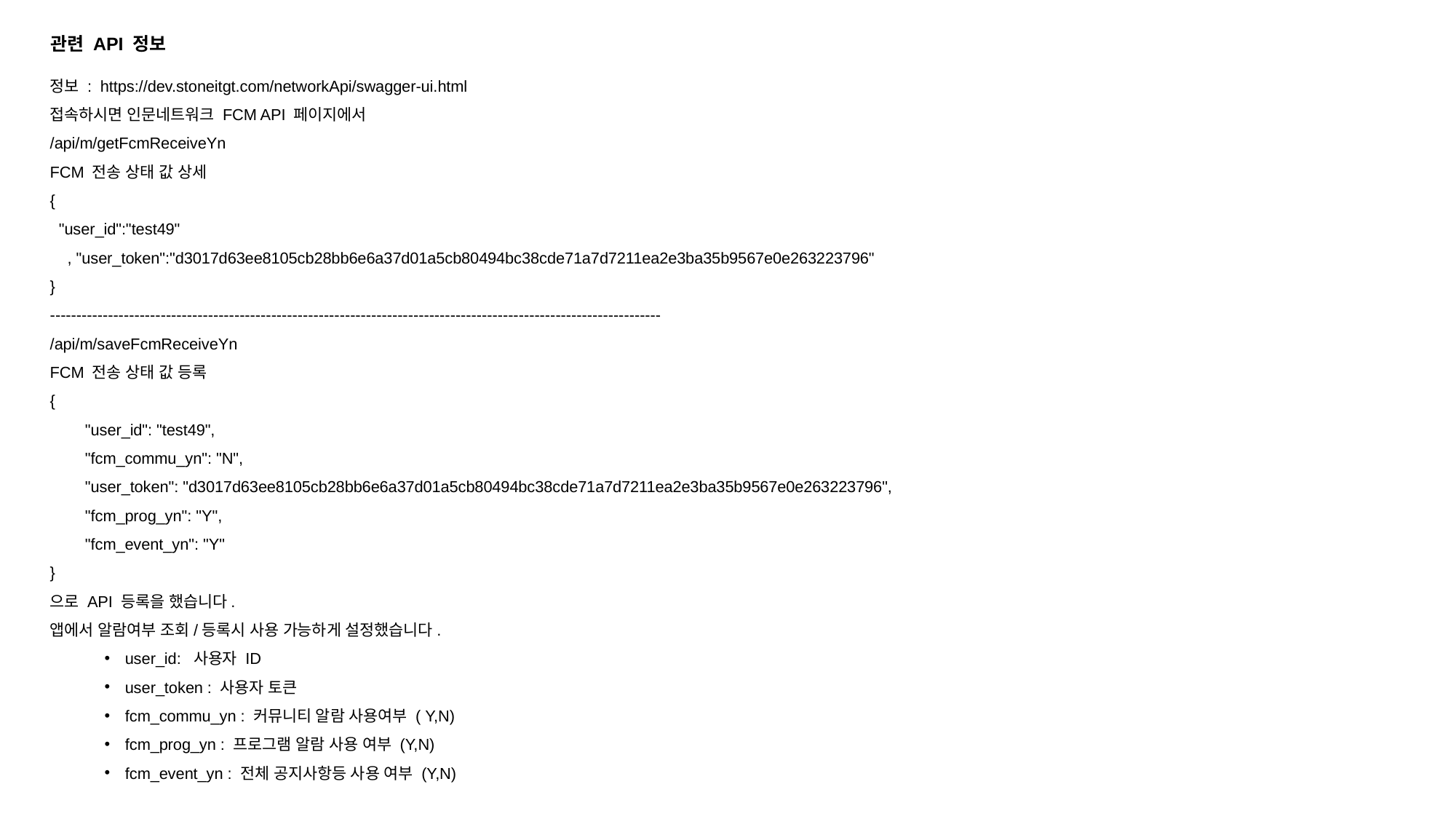

관련 API 정보
정보 :  https://dev.stoneitgt.com/networkApi/swagger-ui.html
접속하시면 인문네트워크 FCM API 페이지에서
/api/m/getFcmReceiveYn
FCM 전송 상태 값 상세
{
  "user_id":"test49"
    , "user_token":"d3017d63ee8105cb28bb6e6a37d01a5cb80494bc38cde71a7d7211ea2e3ba35b9567e0e263223796"
}
--------------------------------------------------------------------------------------------------------------------
/api/m/saveFcmReceiveYn
FCM 전송 상태 값 등록
{
        "user_id": "test49",
        "fcm_commu_yn": "N",
        "user_token": "d3017d63ee8105cb28bb6e6a37d01a5cb80494bc38cde71a7d7211ea2e3ba35b9567e0e263223796",
        "fcm_prog_yn": "Y",
        "fcm_event_yn": "Y"
}
으로 API 등록을 했습니다.
앱에서 알람여부 조회/등록시 사용 가능하게 설정했습니다.
user_id:  사용자 ID
user_token : 사용자 토큰
fcm_commu_yn : 커뮤니티 알람 사용여부 ( Y,N)
fcm_prog_yn : 프로그램 알람 사용 여부 (Y,N)
fcm_event_yn : 전체 공지사항등 사용 여부 (Y,N)